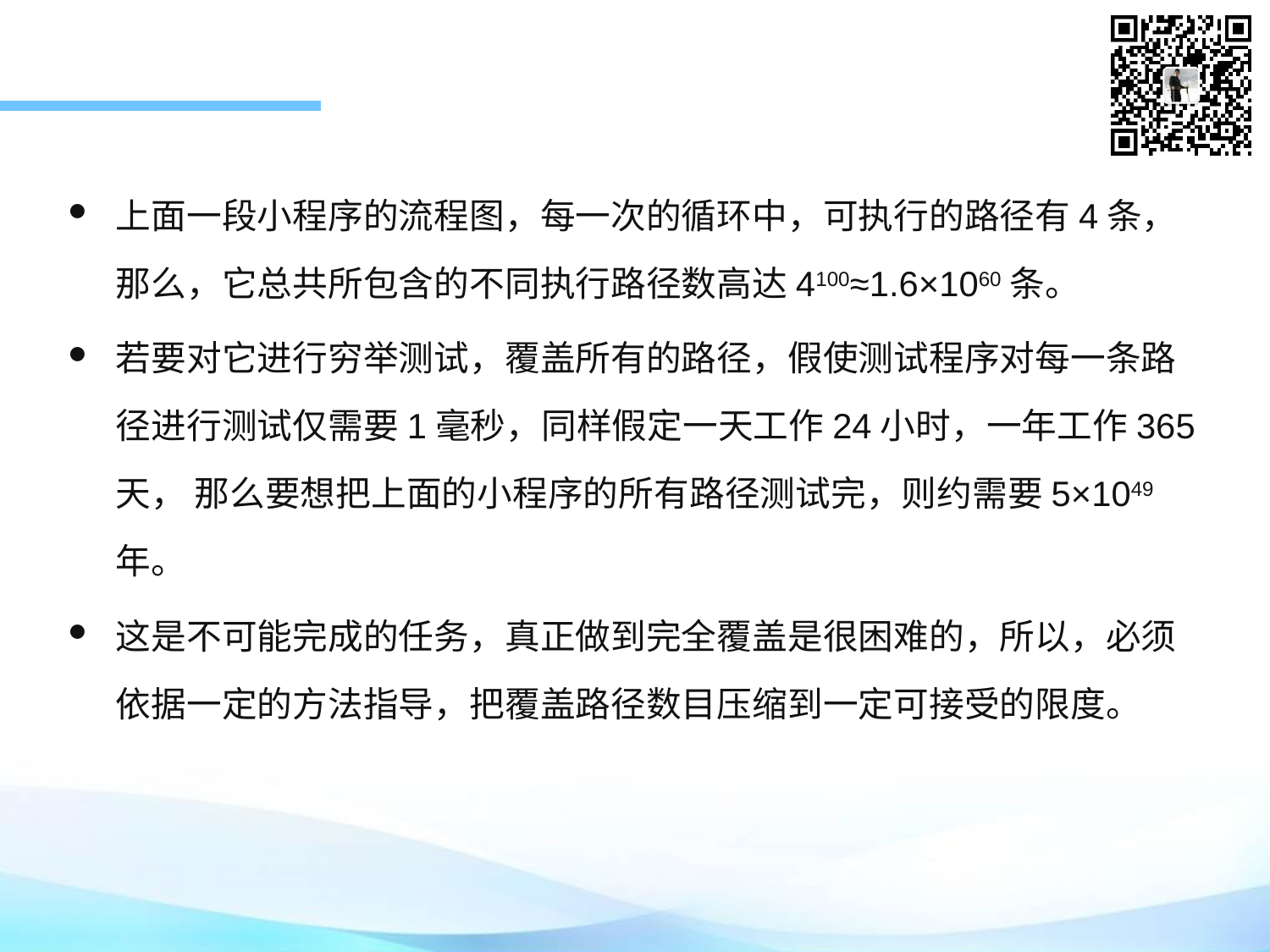

上面一段小程序的流程图，每一次的循环中，可执行的路径有4条，那么，它总共所包含的不同执行路径数高达4100≈1.6×1060条。
若要对它进行穷举测试，覆盖所有的路径，假使测试程序对每一条路径进行测试仅需要1毫秒，同样假定一天工作24小时，一年工作365 天， 那么要想把上面的小程序的所有路径测试完，则约需要5×1049年。
这是不可能完成的任务，真正做到完全覆盖是很困难的，所以，必须依据一定的方法指导，把覆盖路径数目压缩到一定可接受的限度。